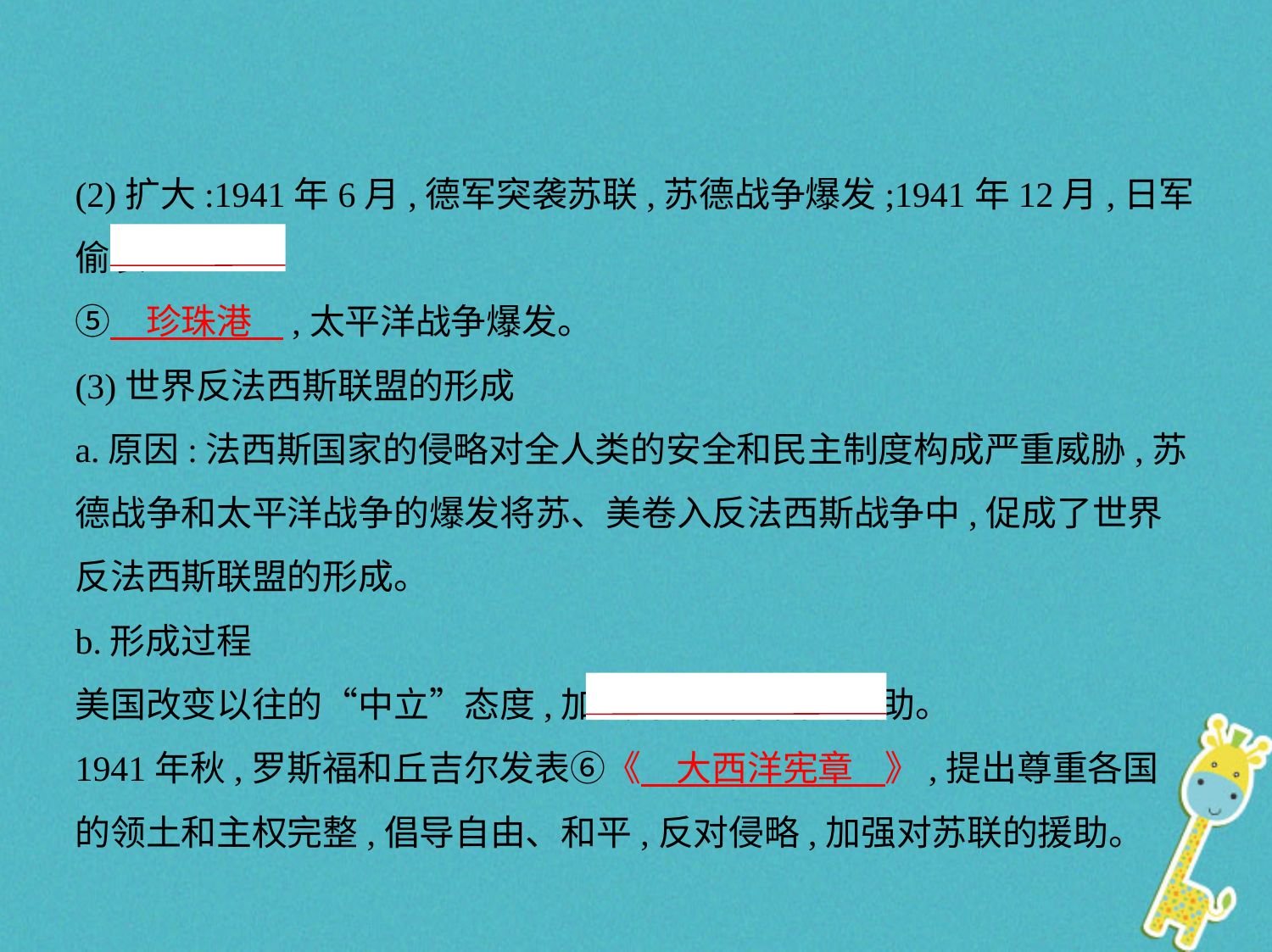

(2)扩大:1941年6月,德军突袭苏联,苏德战争爆发;1941年12月,日军偷袭
⑤　珍珠港    ,太平洋战争爆发。
(3)世界反法西斯联盟的形成
a.原因:法西斯国家的侵略对全人类的安全和民主制度构成严重威胁,苏
德战争和太平洋战争的爆发将苏、美卷入反法西斯战争中,促成了世界
反法西斯联盟的形成。
b.形成过程
美国改变以往的“中立”态度,加强对英国等国的援助。
1941年秋,罗斯福和丘吉尔发表⑥《　大西洋宪章    》,提出尊重各国
的领土和主权完整,倡导自由、和平,反对侵略,加强对苏联的援助。